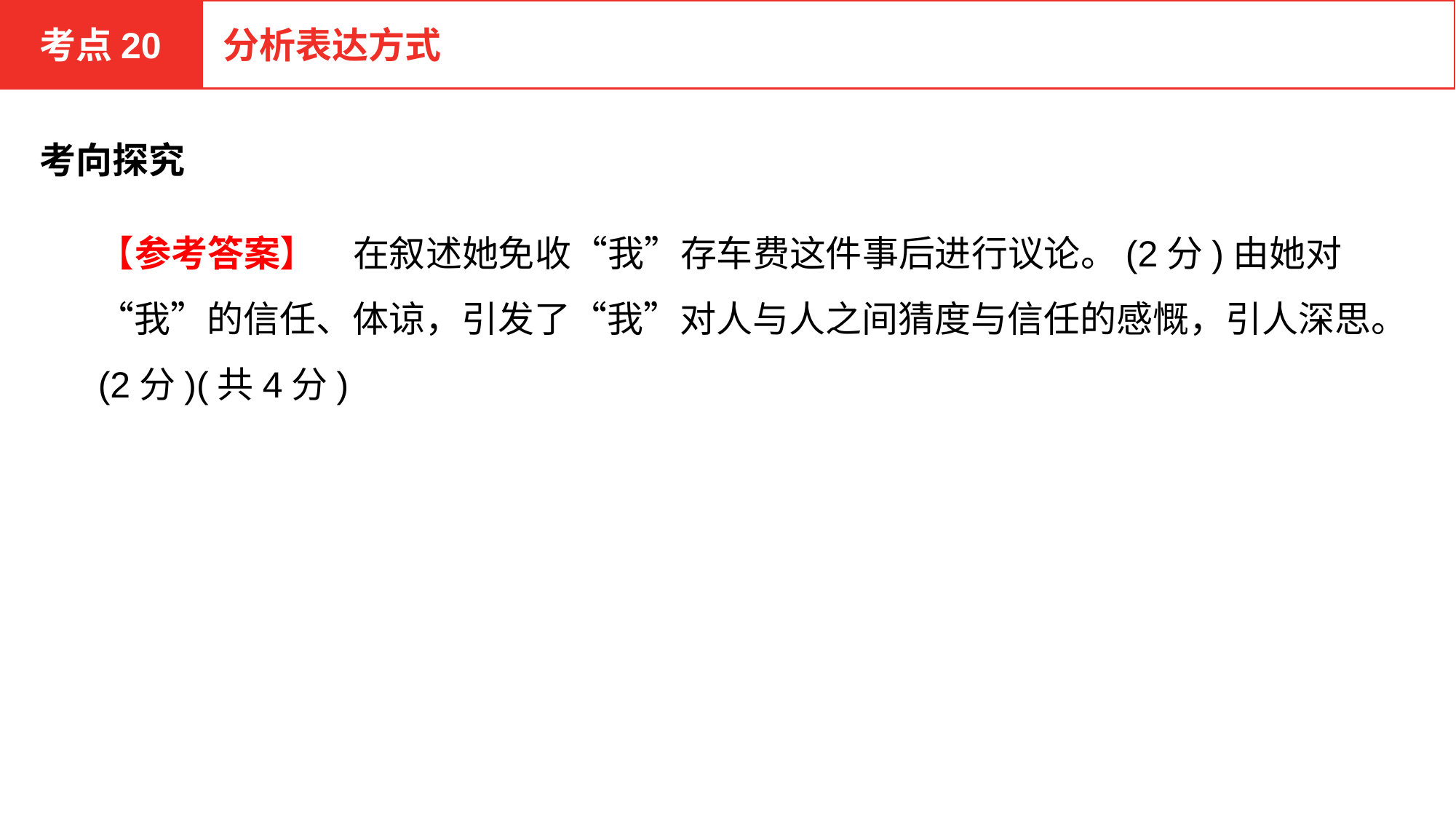

考点20
分析表达方式
考向探究

【参考答案】　在叙述她免收“我”存车费这件事后进行议论。(2分)由她对“我”的信任、体谅，引发了“我”对人与人之间猜度与信任的感慨，引人深思。(2分)(共4分)